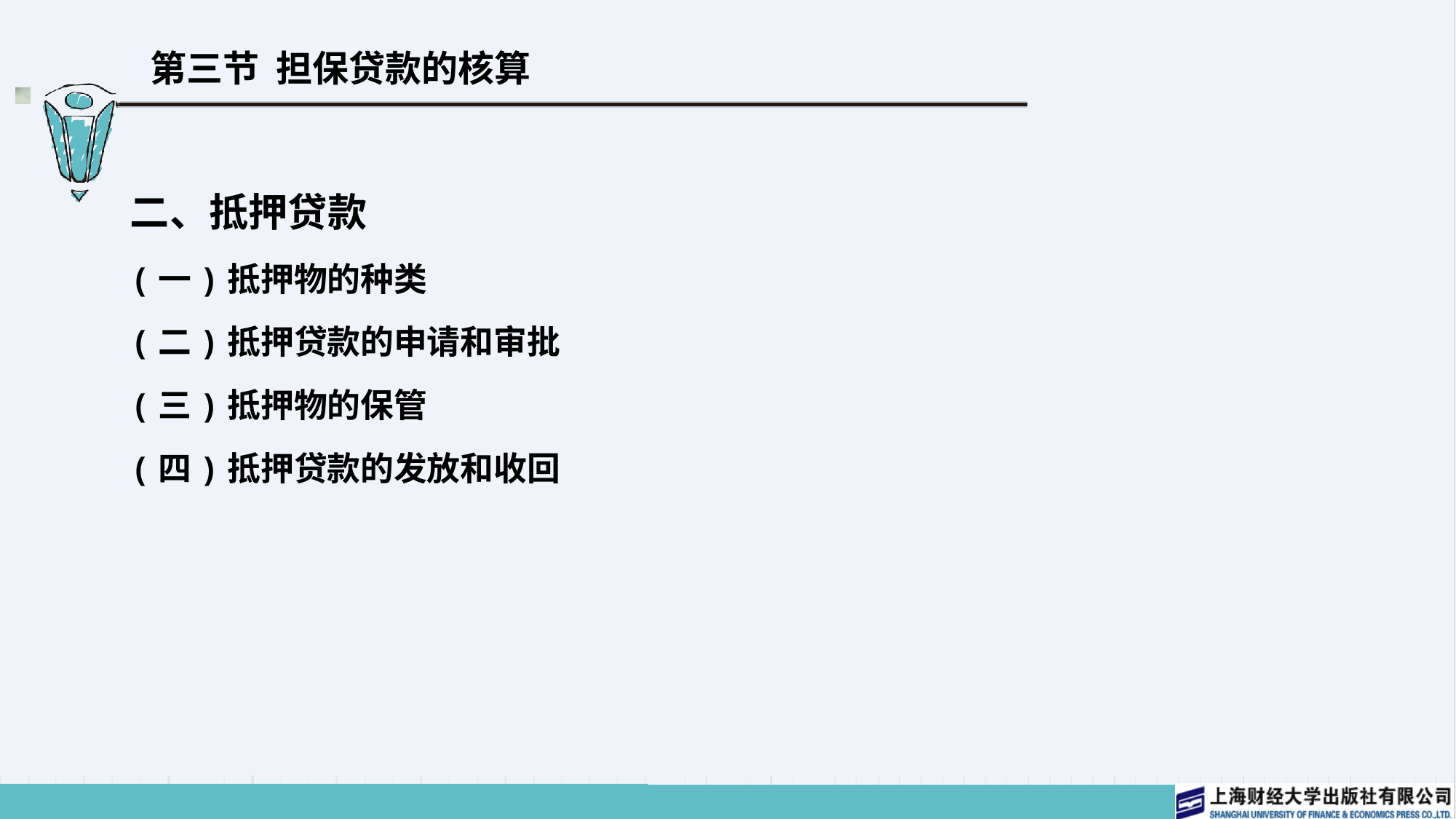

# 第三节  担保贷款的核算
二、抵押贷款
(一)抵押物的种类
(二)抵押贷款的申请和审批
(三)抵押物的保管
(四)抵押贷款的发放和收回